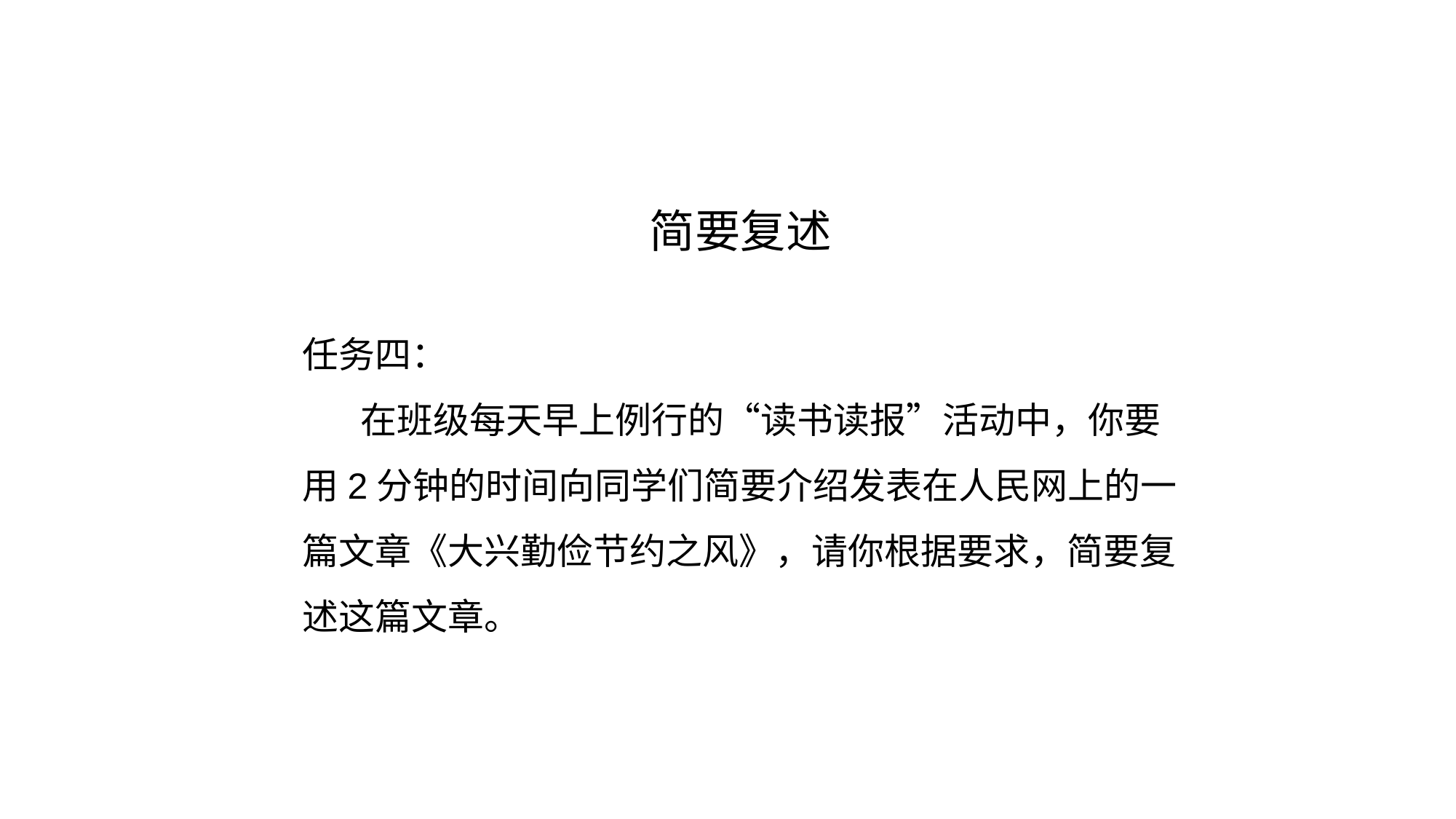

# 简要复述
任务四：
      在班级每天早上例行的“读书读报”活动中，你要用2分钟的时间向同学们简要介绍发表在人民网上的一篇文章《大兴勤俭节约之风》，请你根据要求，简要复述这篇文章。